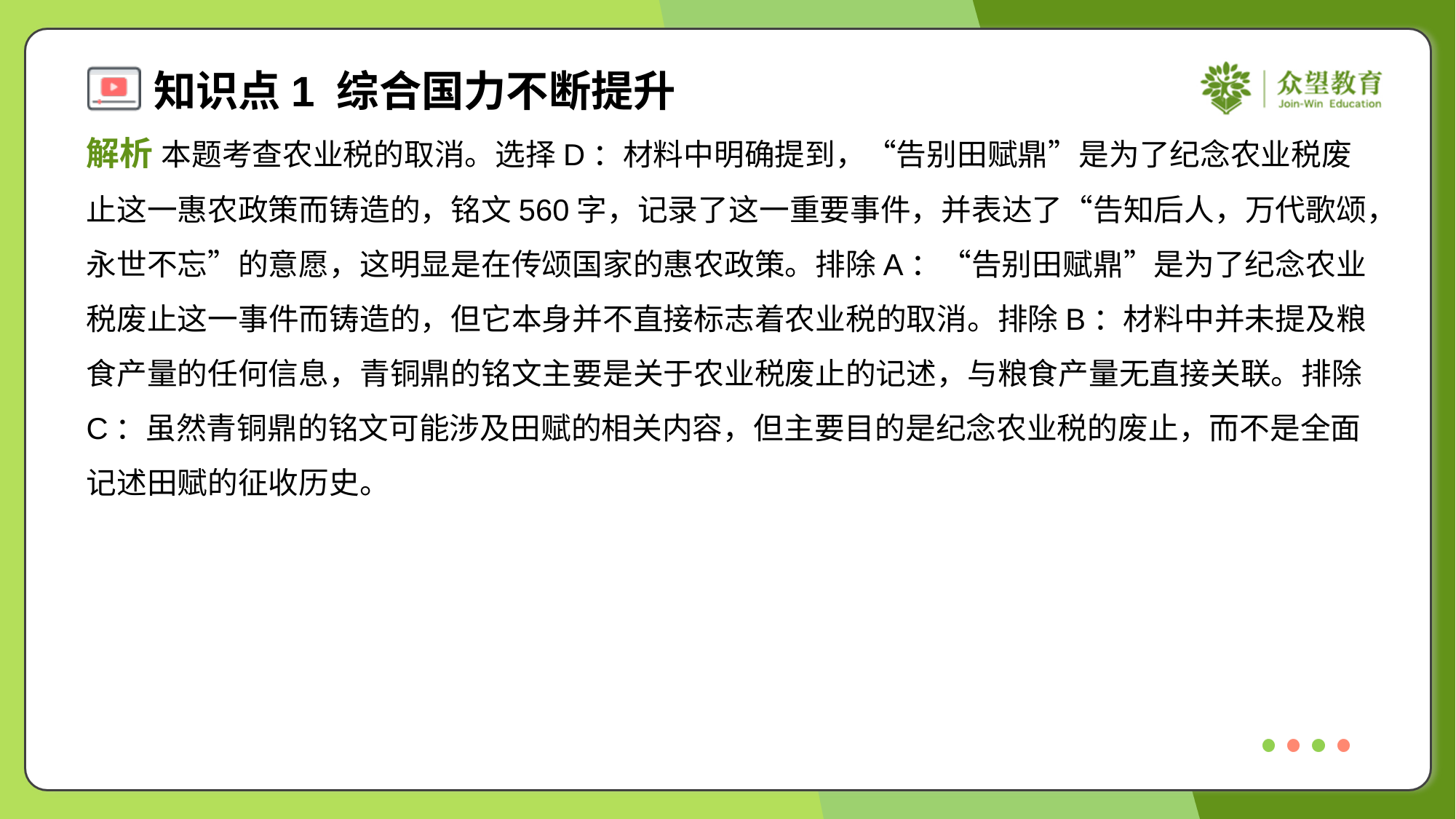

解析 本题考查农业税的取消。选择D：材料中明确提到，“告别田赋鼎”是为了纪念农业税废
止这一惠农政策而铸造的，铭文560字，记录了这一重要事件，并表达了“告知后人，万代歌颂，
永世不忘”的意愿，这明显是在传颂国家的惠农政策。排除A：“告别田赋鼎”是为了纪念农业
税废止这一事件而铸造的，但它本身并不直接标志着农业税的取消。排除B：材料中并未提及粮
食产量的任何信息，青铜鼎的铭文主要是关于农业税废止的记述，与粮食产量无直接关联。排除
C：虽然青铜鼎的铭文可能涉及田赋的相关内容，但主要目的是纪念农业税的废止，而不是全面
记述田赋的征收历史。